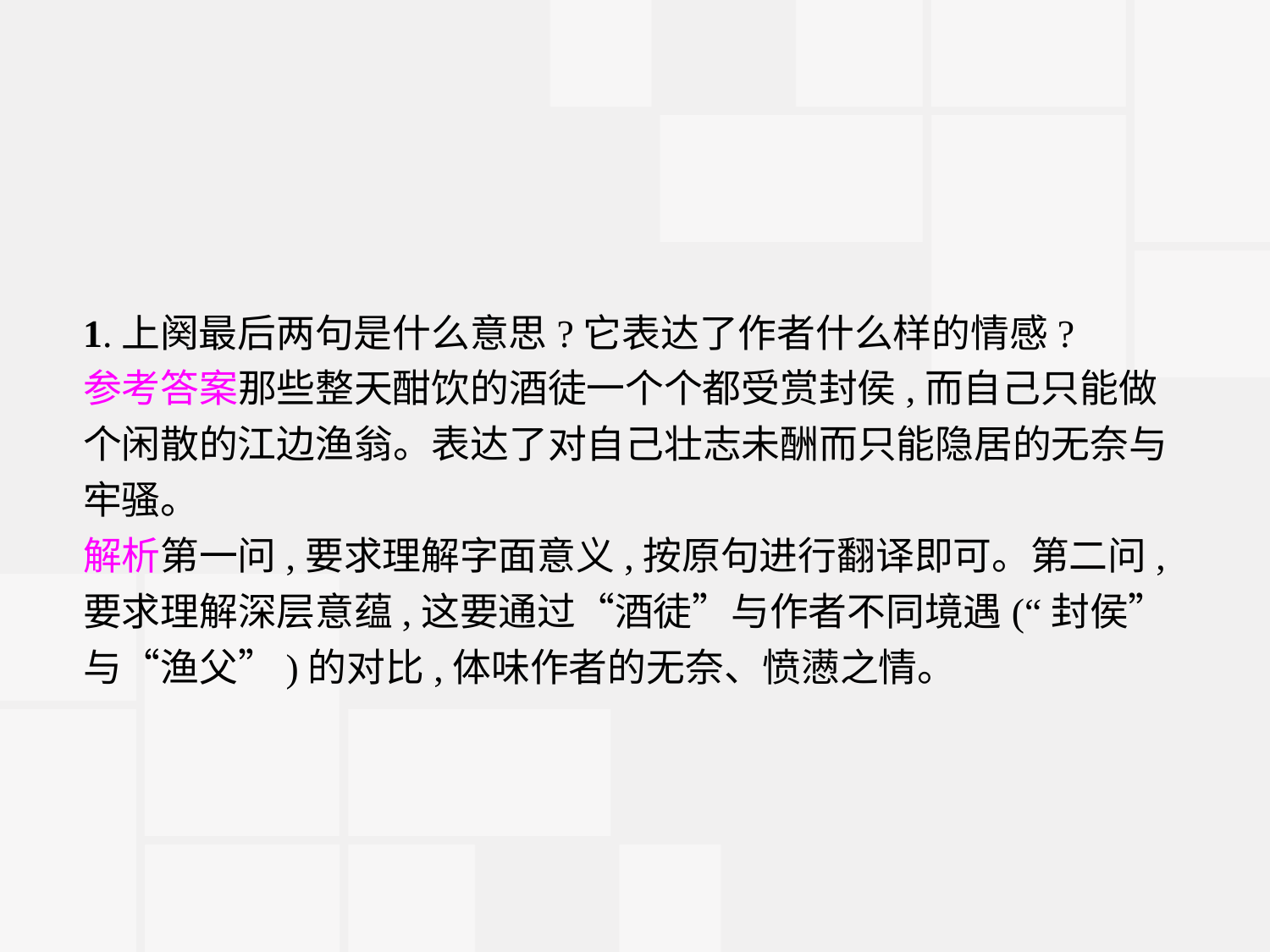

1.上阕最后两句是什么意思?它表达了作者什么样的情感?
参考答案那些整天酣饮的酒徒一个个都受赏封侯,而自己只能做个闲散的江边渔翁。表达了对自己壮志未酬而只能隐居的无奈与牢骚。
解析第一问,要求理解字面意义,按原句进行翻译即可。第二问,要求理解深层意蕴,这要通过“酒徒”与作者不同境遇(“封侯”与“渔父”)的对比,体味作者的无奈、愤懑之情。